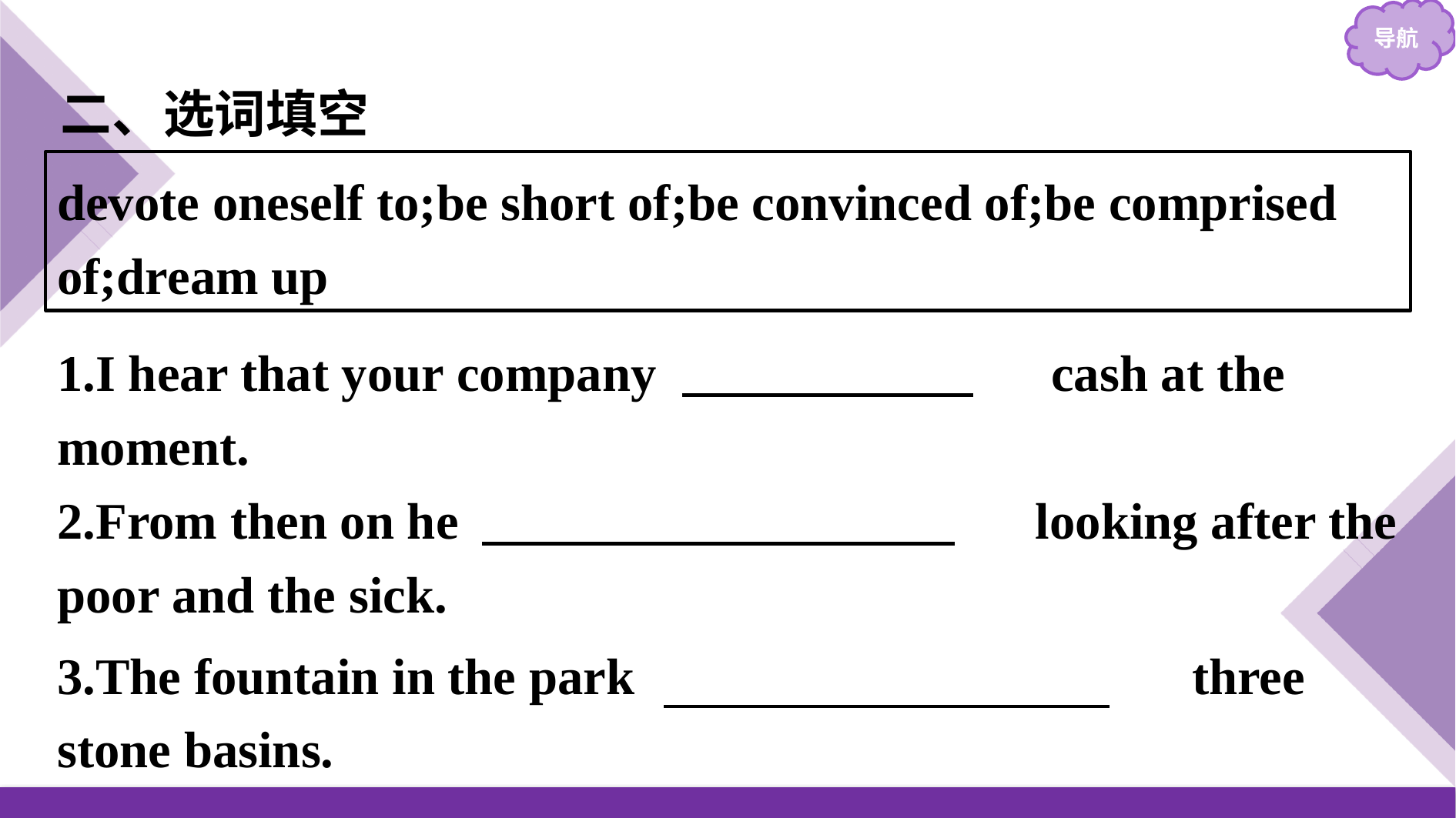

二、选词填空
devote oneself to;be short of;be convinced of;be comprised of;dream up
1.I hear that your company 　is short of　 cash at the moment.
2.From then on he 　devoted himself to　 looking after the poor and the sick.

3.The fountain in the park 　was comprised of　 three stone basins.